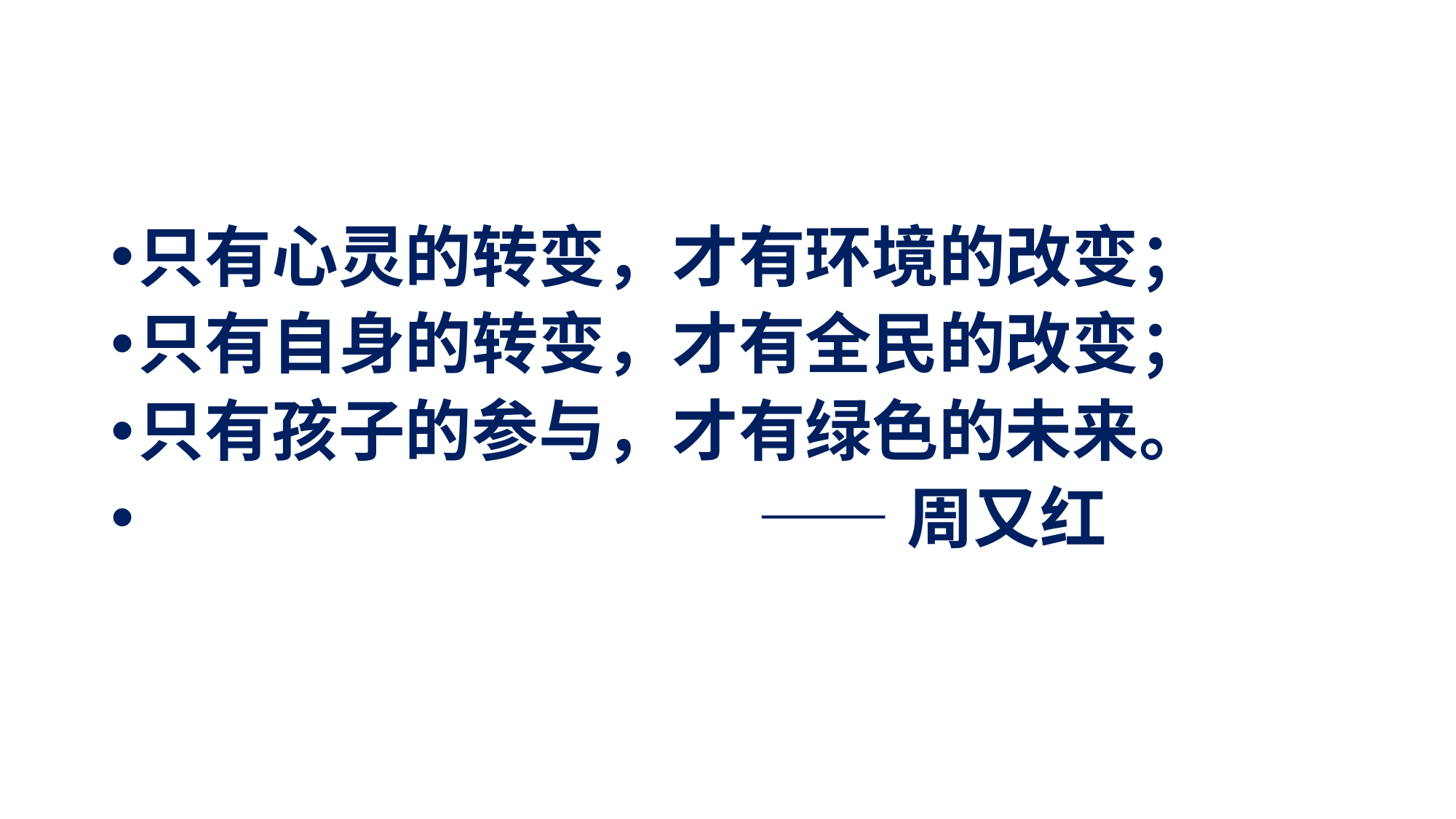

#
只有心灵的转变，才有环境的改变；
只有自身的转变，才有全民的改变；
只有孩子的参与，才有绿色的未来。
                                         ——周又红